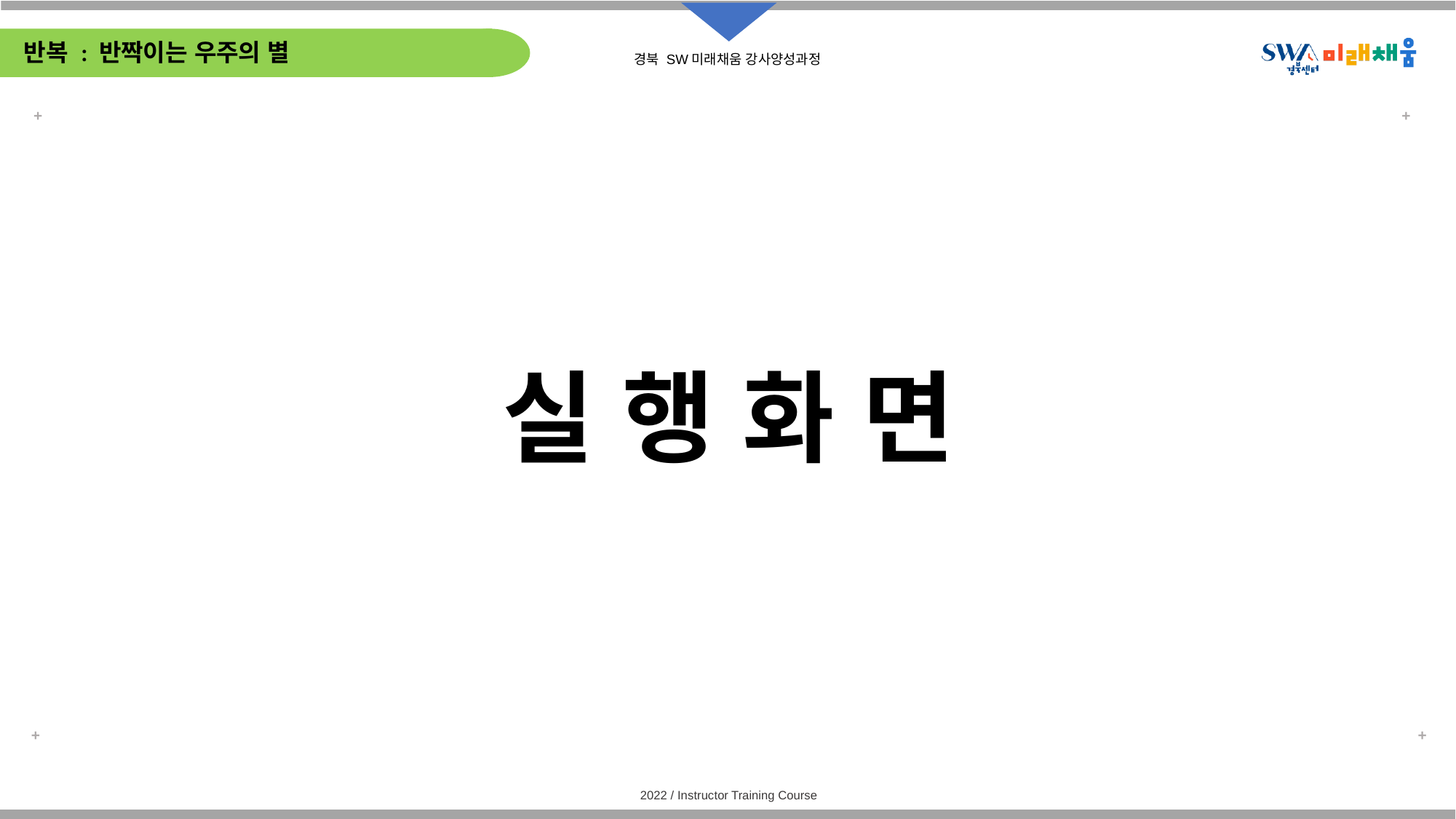

# 반복 : 반짝이는 우주의 별
실 행 화 면